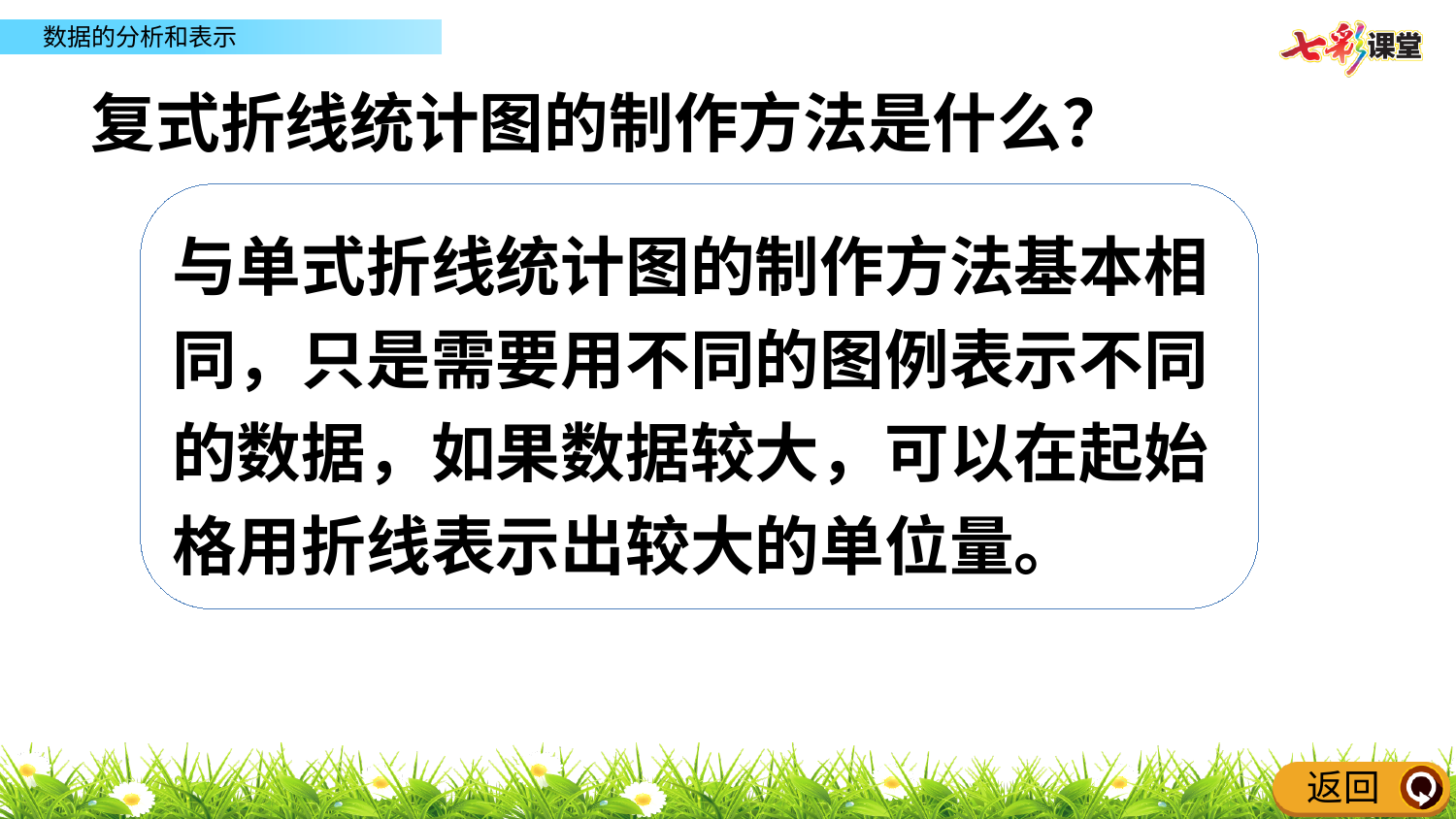

复式折线统计图的制作方法是什么？
与单式折线统计图的制作方法基本相同，只是需要用不同的图例表示不同的数据，如果数据较大，可以在起始格用折线表示出较大的单位量。